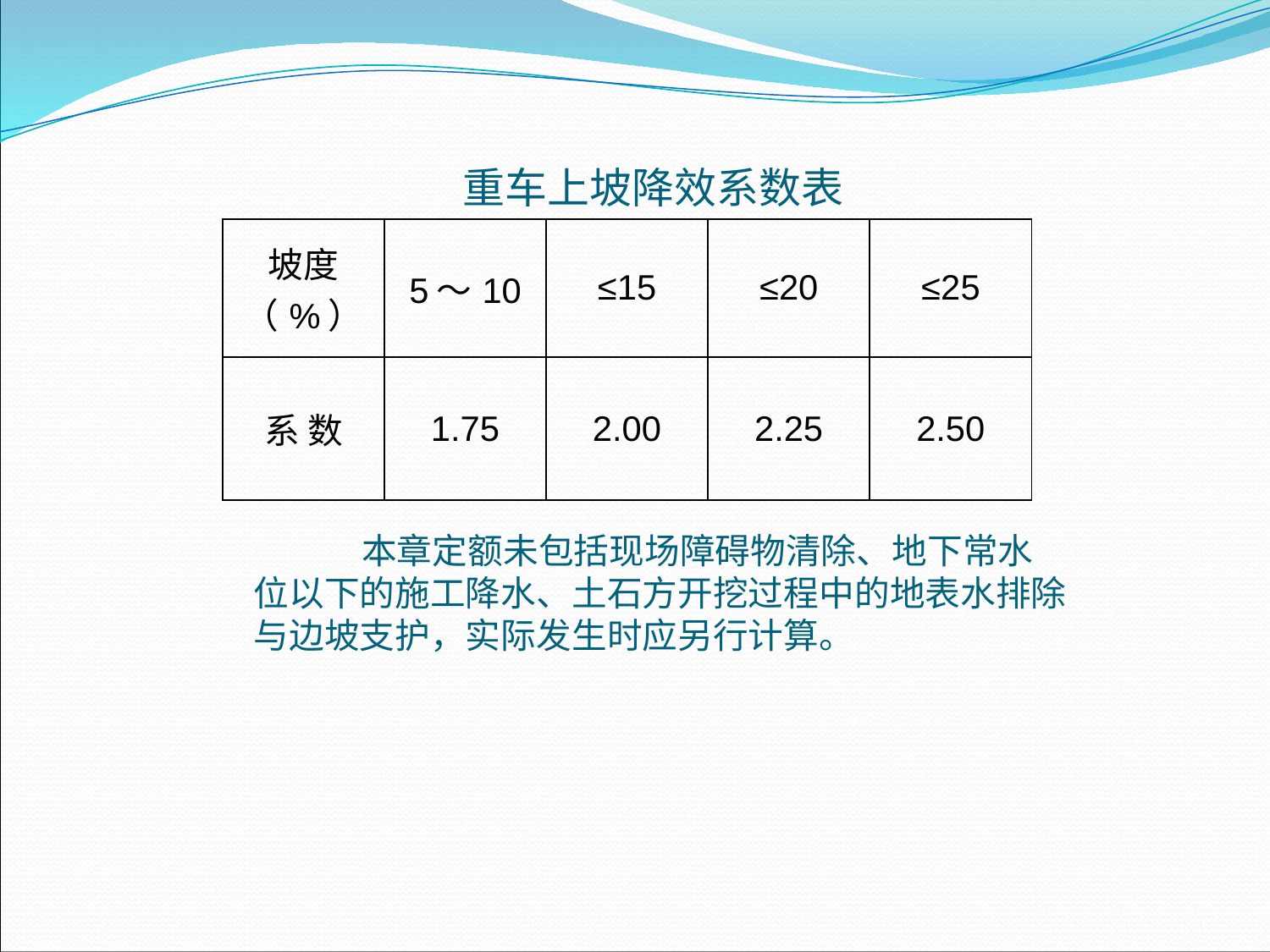

重车上坡降效系数表

| 坡度（%） | 5～10 | ≤15 | ≤20 | ≤25 |
| --- | --- | --- | --- | --- |
| 系 数 | 1.75 | 2.00 | 2.25 | 2.50 |

        本章定额未包括现场障碍物清除、地下常水位以下的施工降水、土石方开挖过程中的地表水排除与边坡支护，实际发生时应另行计算。
21